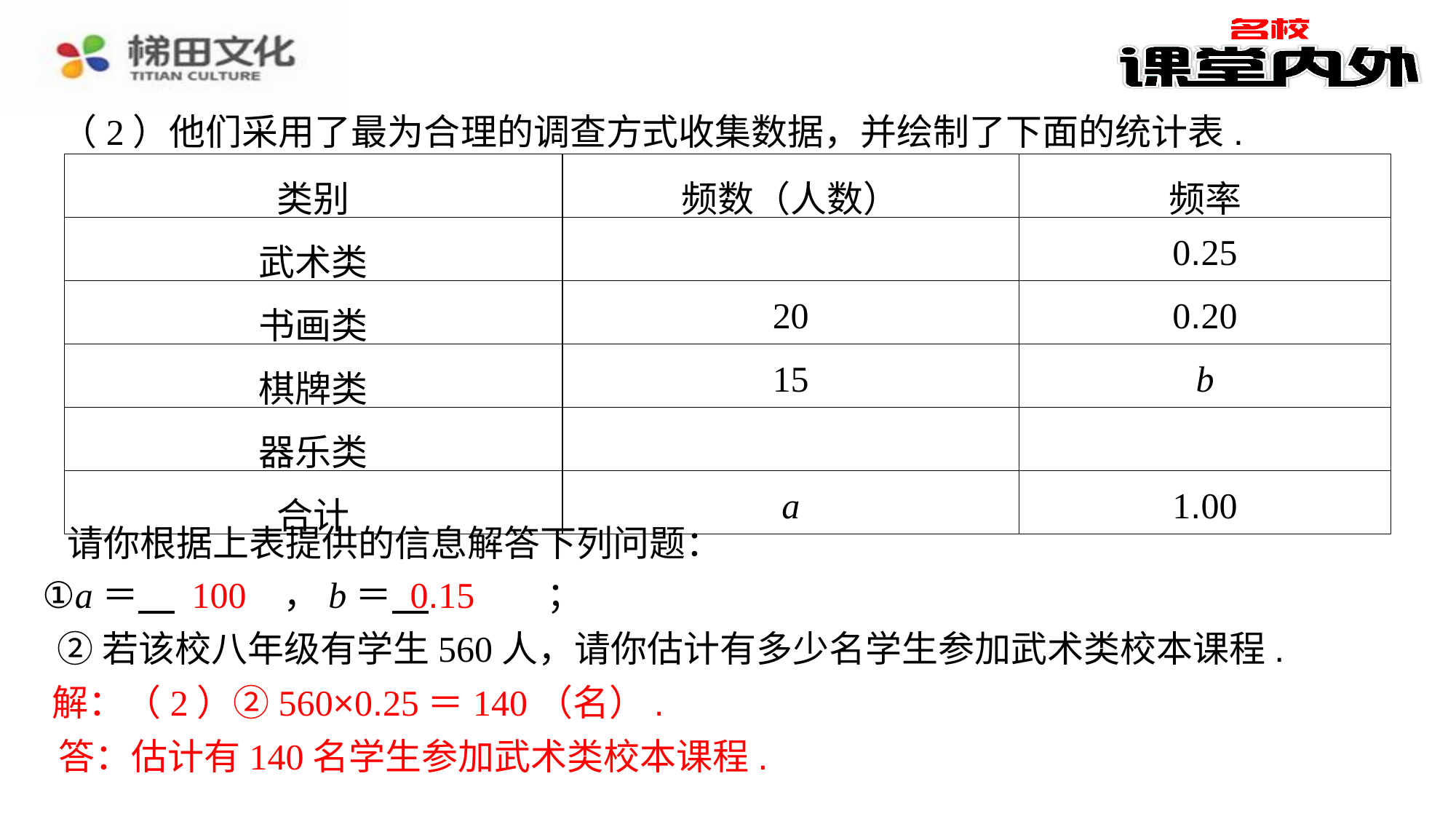

（2）他们采用了最为合理的调查方式收集数据，并绘制了下面的统计表.
| 类别 | 频数（人数） | 频率 |
| --- | --- | --- |
| 武术类 |  | 0.25 |
| 书画类 | 20 | 0.20 |
| 棋牌类 | 15 | b |
| 器乐类 |  |  |
| 合计 | a | 1.00 |
请你根据上表提供的信息解答下列问题：
100
0.15
①a＝ 　100　⁠，b＝ 　0.15　⁠；
②若该校八年级有学生560人，请你估计有多少名学生参加武术类校本课程.
解：（2）②560×0.25＝140（名）.
答：估计有140名学生参加武术类校本课程.